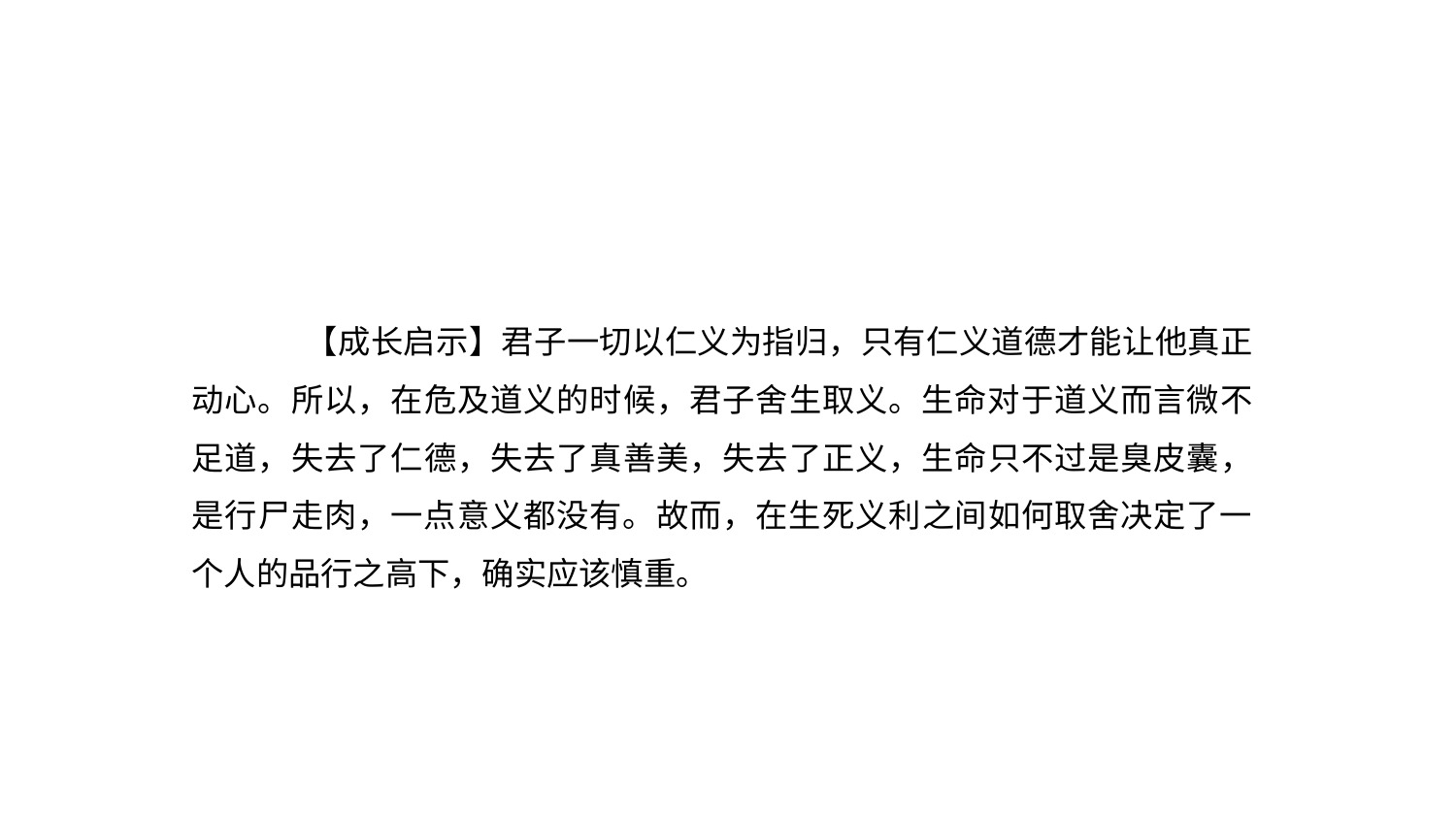

素材积累
【成长启示】君子一切以仁义为指归，只有仁义道德才能让他真正动心。所以，在危及道义的时候，君子舍生取义。生命对于道义而言微不足道，失去了仁德，失去了真善美，失去了正义，生命只不过是臭皮囊，是行尸走肉，一点意义都没有。故而，在生死义利之间如何取舍决定了一个人的品行之高下，确实应该慎重。